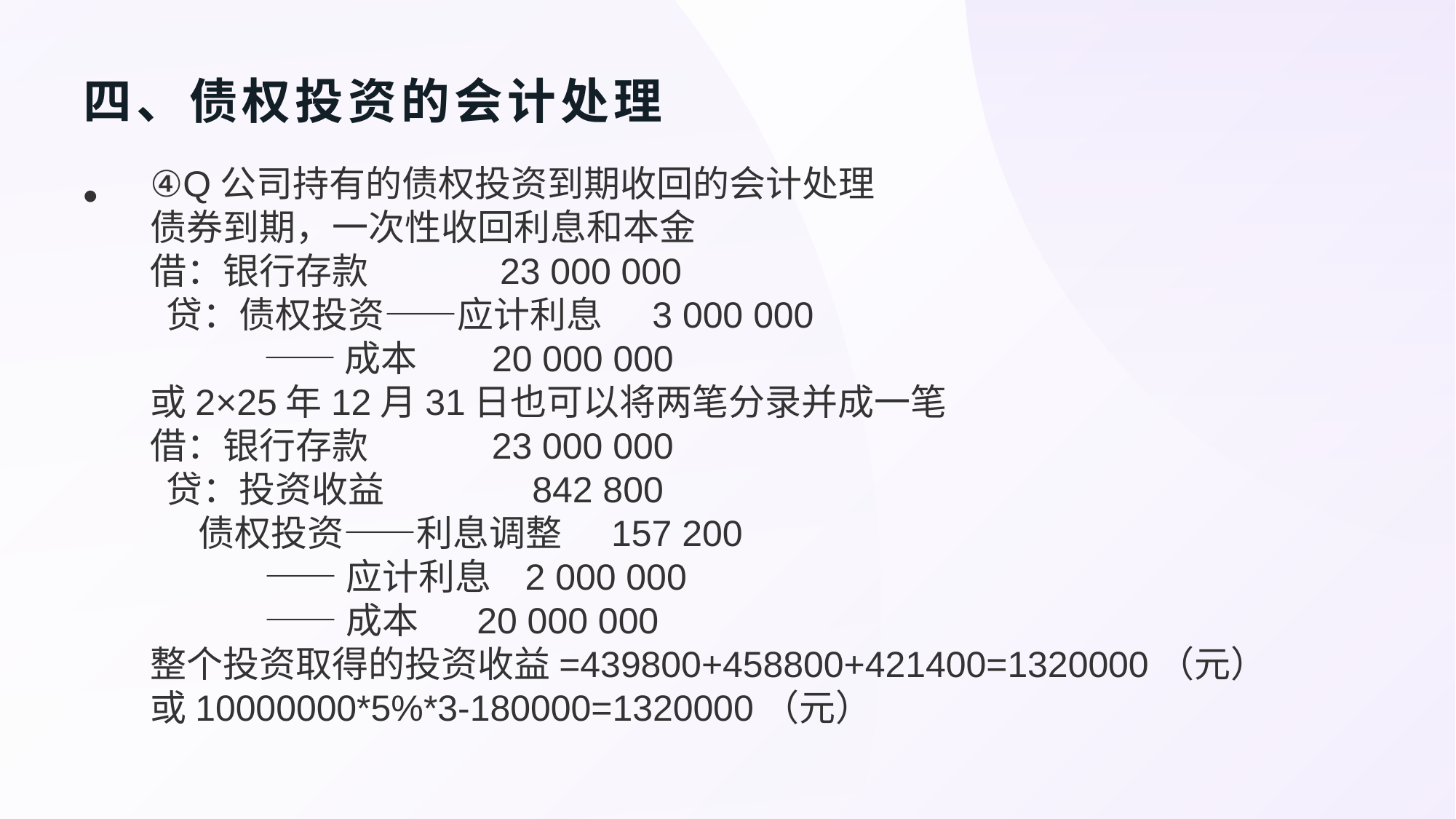

# 四、债权投资的会计处理

④Q公司持有的债权投资到期收回的会计处理
债券到期，一次性收回利息和本金
借：银行存款               23 000 000
贷：债权投资——应计利息     3 000 000
        ——成本        20 000 000
或2×25年12月31日也可以将两笔分录并成一笔
借：银行存款              23 000 000
贷：投资收益                 842 800
债权投资——利息调整     157 200
              ——应计利息   2 000 000
              ——成本      20 000 000
整个投资取得的投资收益=439800+458800+421400=1320000（元）
或10000000*5%*3-180000=1320000（元）